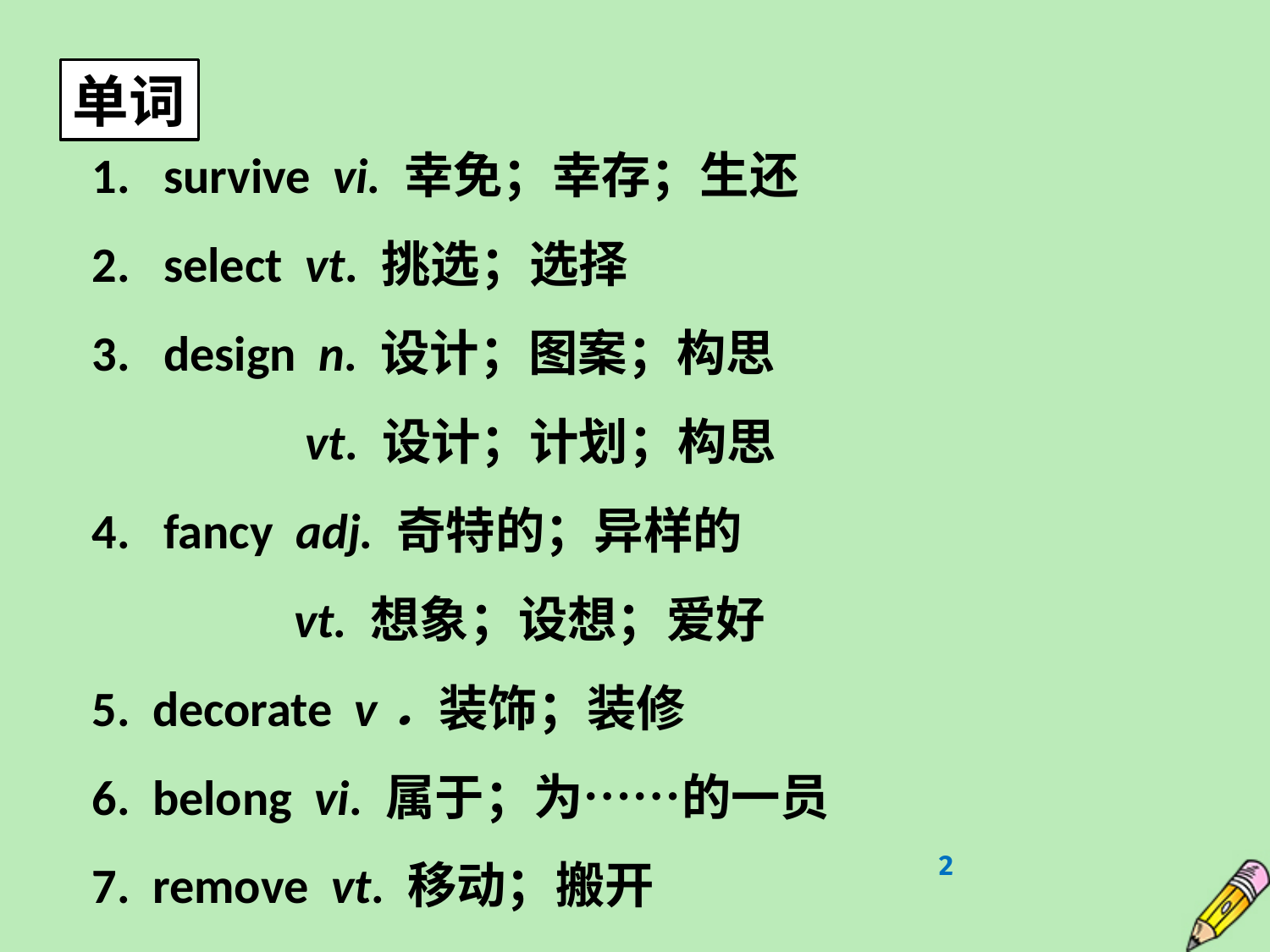

单词
survive  vi. 幸免；幸存；生还
select  vt. 挑选；选择
design  n. 设计；图案；构思
                   vt. 设计；计划；构思
4.   fancy  adj. 奇特的；异样的
                  vt. 想象；设想；爱好
5.  decorate  v．装饰；装修
6.  belong  vi. 属于；为……的一员
7.  remove  vt. 移动；搬开
2